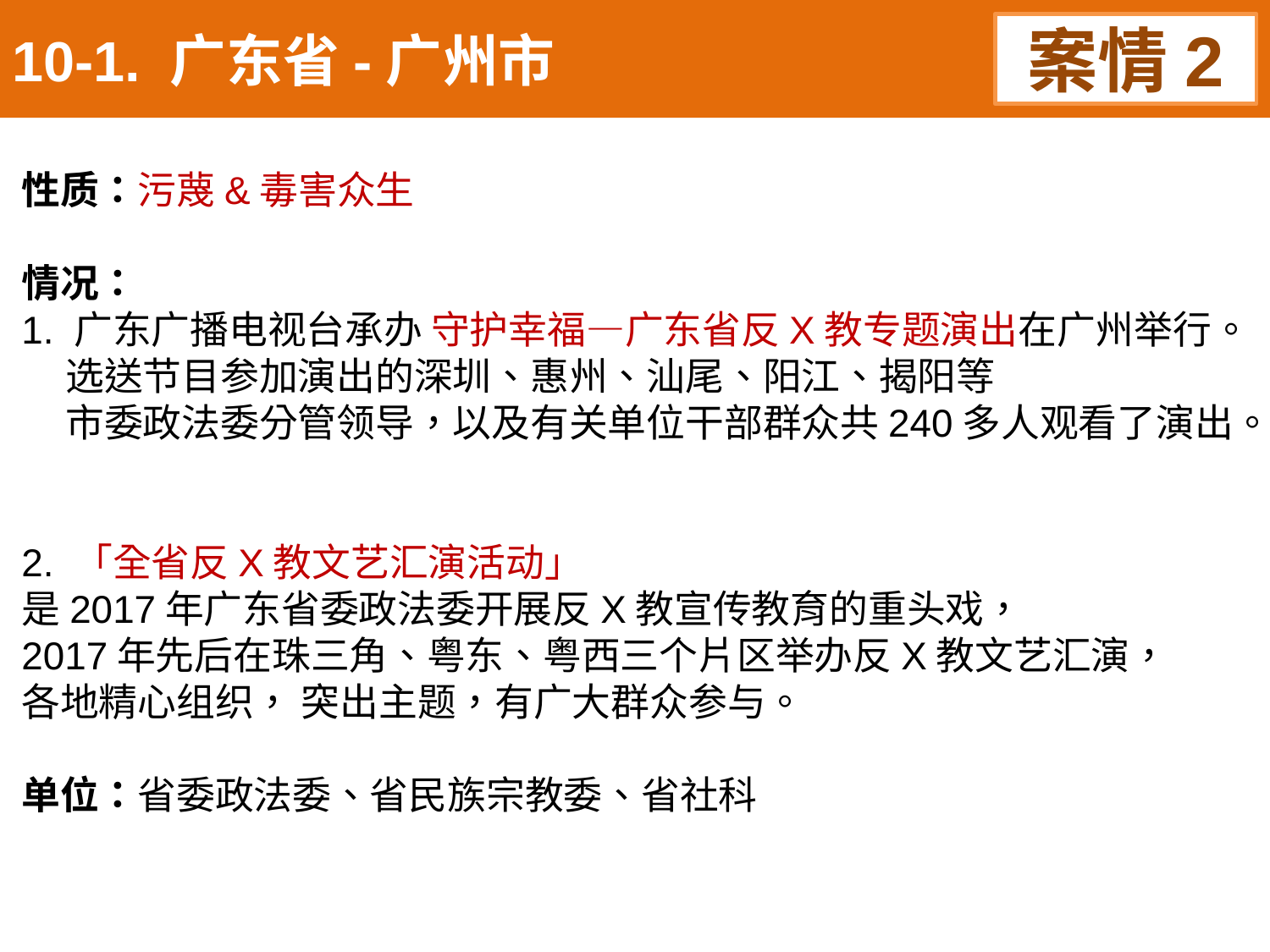

10-1. 广东省-广州市
案情2
性质：污蔑&毒害众生

情况：
1. 广东广播电视台承办 守护幸福—广东省反X教专题演出在广州举行。
    选送节目参加演出的深圳、惠州、汕尾、阳江、揭阳等
    市委政法委分管领导，以及有关单位干部群众共240多人观看了演出。

2. 「全省反X教文艺汇演活动」
是2017年广东省委政法委开展反X教宣传教育的重头戏，
2017年先后在珠三角、粤东、粤西三个片区举办反X教文艺汇演，
各地精心组织， 突出主题，有广大群众参与。

单位：省委政法委、省民族宗教委、省社科